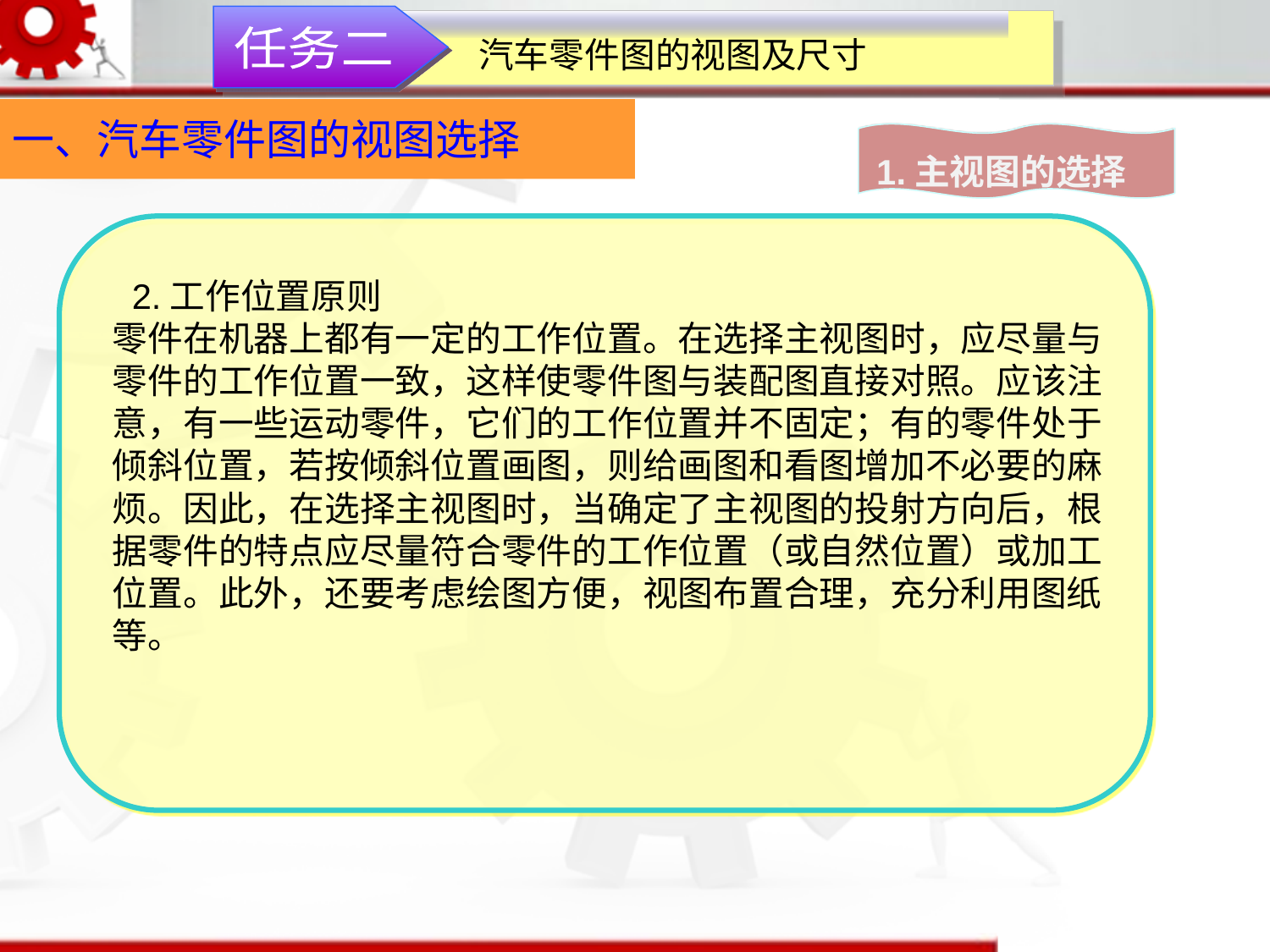

汽车零件图的视图及尺寸
任务二
一、汽车零件图的视图选择

1.主视图的选择

  2.工作位置原则
零件在机器上都有一定的工作位置。在选择主视图时，应尽量与零件的工作位置一致，这样使零件图与装配图直接对照。应该注意，有一些运动零件，它们的工作位置并不固定；有的零件处于倾斜位置，若按倾斜位置画图，则给画图和看图增加不必要的麻烦。因此，在选择主视图时，当确定了主视图的投射方向后，根据零件的特点应尽量符合零件的工作位置（或自然位置）或加工位置。此外，还要考虑绘图方便，视图布置合理，充分利用图纸等。